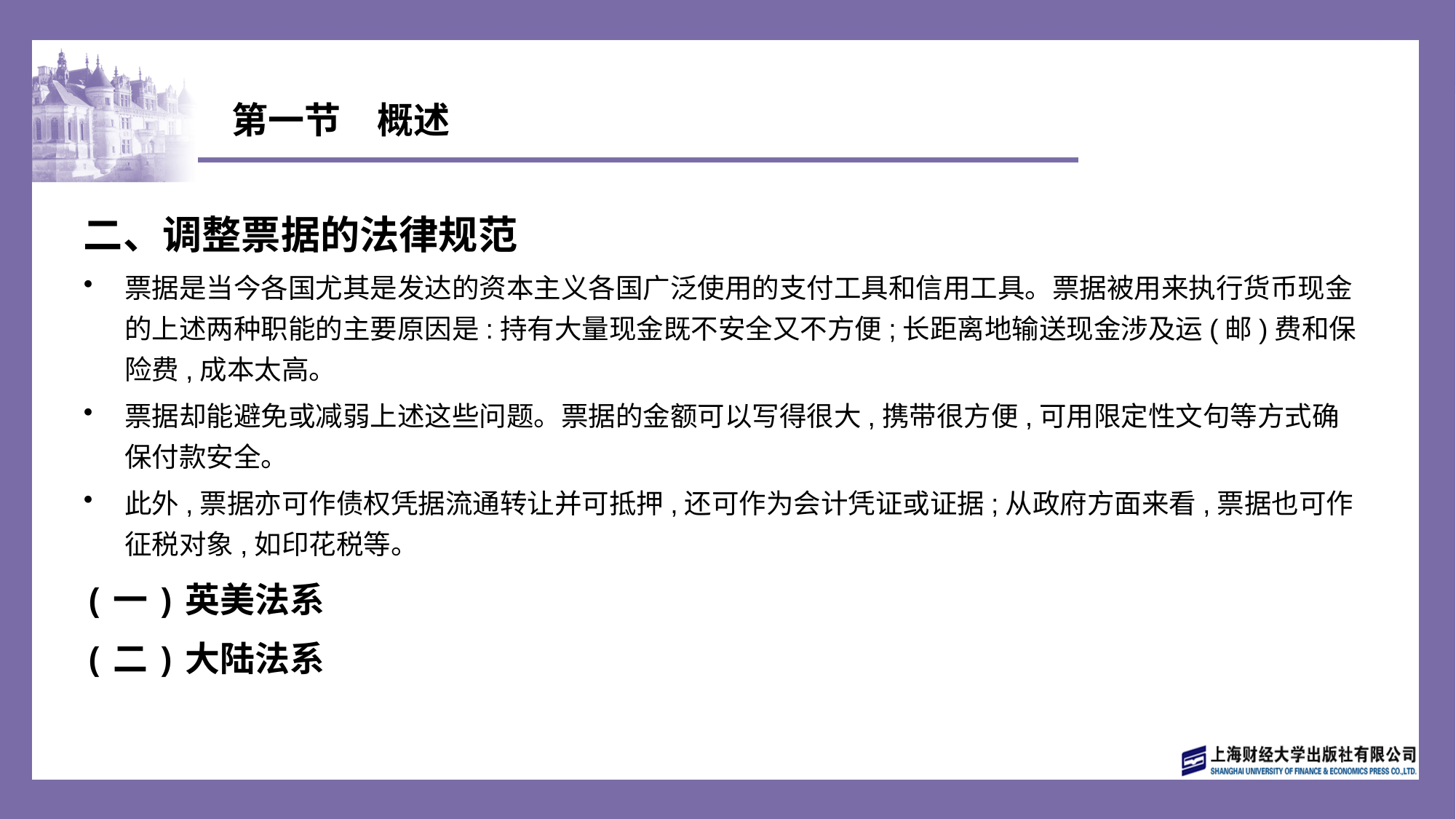

# 第一节　概述
二、调整票据的法律规范
票据是当今各国尤其是发达的资本主义各国广泛使用的支付工具和信用工具。票据被用来执行货币现金的上述两种职能的主要原因是:持有大量现金既不安全又不方便;长距离地输送现金涉及运(邮)费和保险费,成本太高。
票据却能避免或减弱上述这些问题。票据的金额可以写得很大,携带很方便,可用限定性文句等方式确保付款安全。
此外,票据亦可作债权凭据流通转让并可抵押,还可作为会计凭证或证据;从政府方面来看,票据也可作征税对象,如印花税等。
(一)英美法系
(二)大陆法系